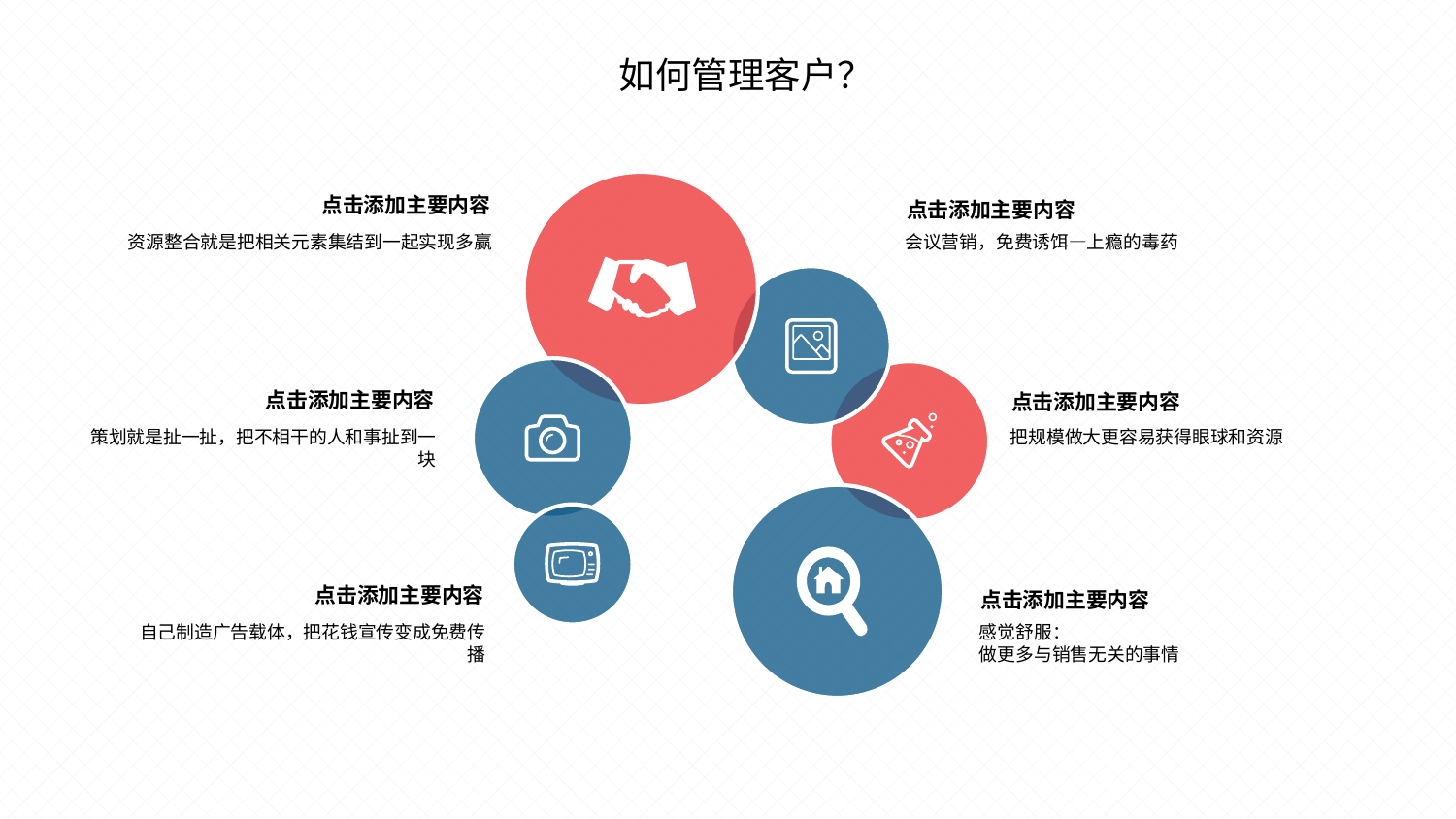

点击添加主要内容
资源整合就是把相关元素集结到一起实现多赢
点击添加主要内容
会议营销，免费诱饵—上瘾的毒药

点击添加主要内容
策划就是扯一扯，把不相干的人和事扯到一块
点击添加主要内容
把规模做大更容易获得眼球和资源

点击添加主要内容
自己制造广告载体，把花钱宣传变成免费传播
点击添加主要内容
感觉舒服：
做更多与销售无关的事情